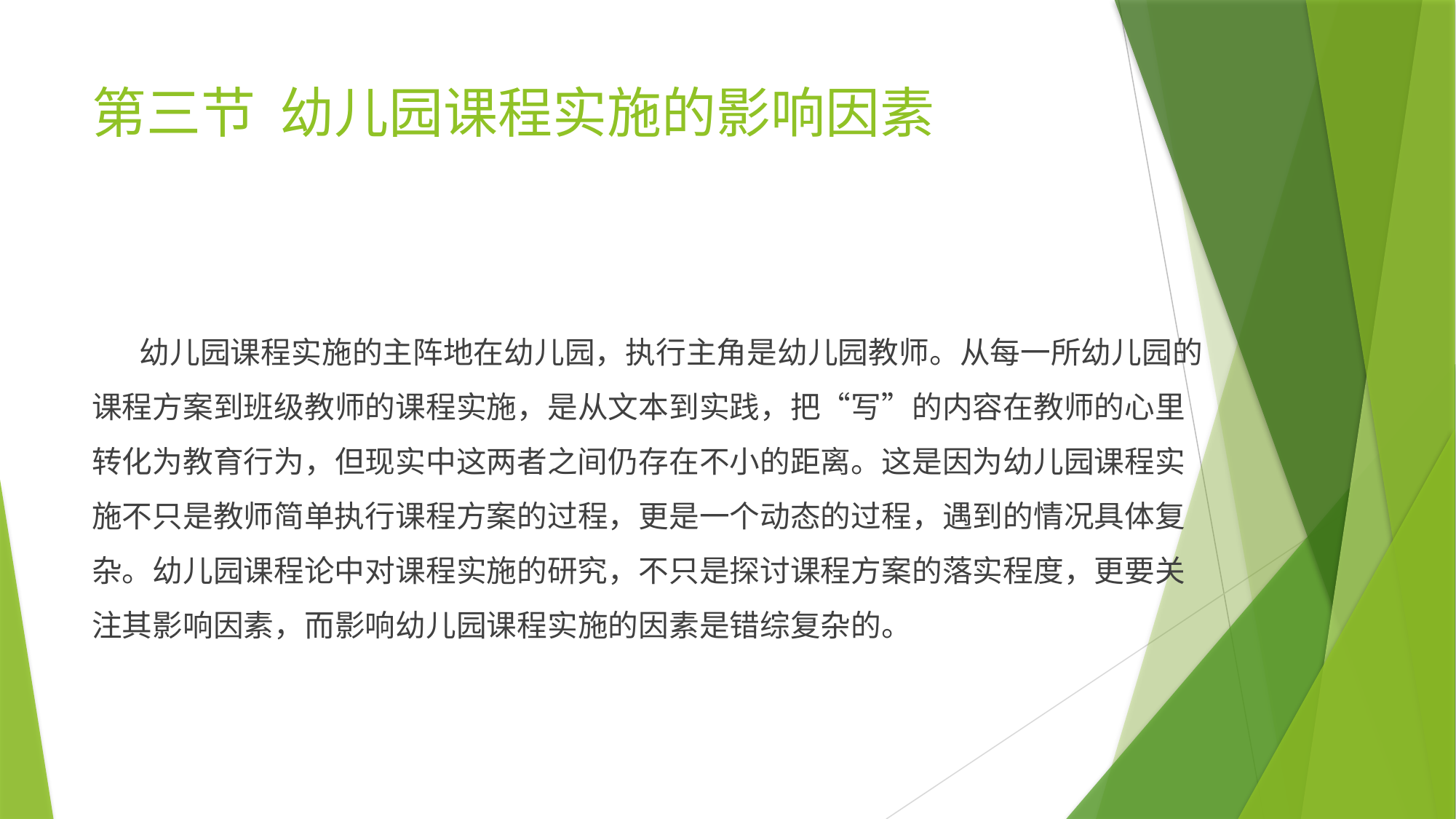

# 第三节  幼儿园课程实施的影响因素
      幼儿园课程实施的主阵地在幼儿园，执行主角是幼儿园教师。从每一所幼儿园的课程方案到班级教师的课程实施，是从文本到实践，把“写”的内容在教师的心里转化为教育行为，但现实中这两者之间仍存在不小的距离。这是因为幼儿园课程实施不只是教师简单执行课程方案的过程，更是一个动态的过程，遇到的情况具体复杂。幼儿园课程论中对课程实施的研究，不只是探讨课程方案的落实程度，更要关注其影响因素，而影响幼儿园课程实施的因素是错综复杂的。